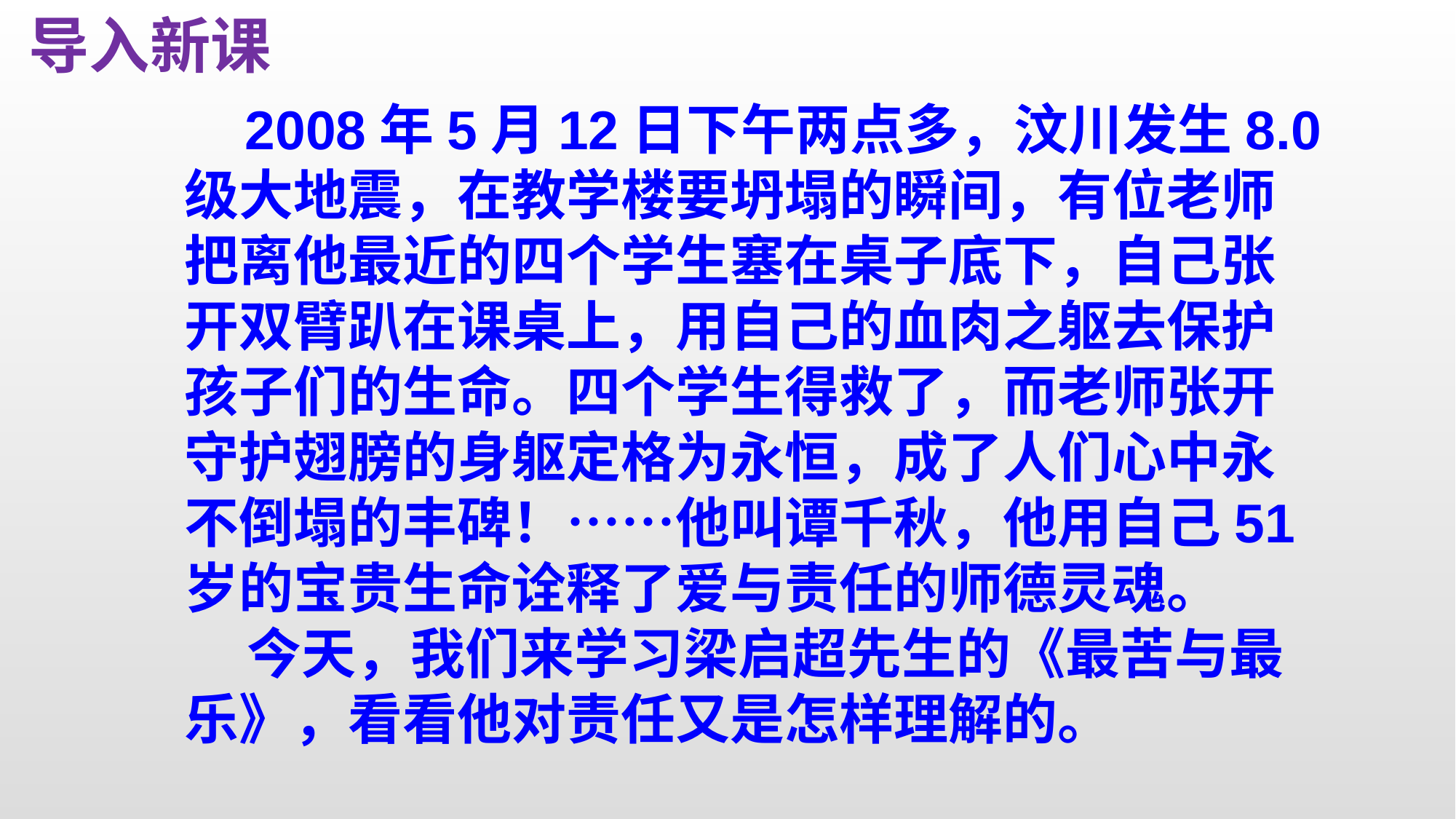

导入新课
    2008年5月12日下午两点多，汶川发生8.0级大地震，在教学楼要坍塌的瞬间，有位老师把离他最近的四个学生塞在桌子底下，自己张开双臂趴在课桌上，用自己的血肉之躯去保护孩子们的生命。四个学生得救了，而老师张开守护翅膀的身躯定格为永恒，成了人们心中永不倒塌的丰碑！……他叫谭千秋，他用自己51岁的宝贵生命诠释了爱与责任的师德灵魂。
    今天，我们来学习梁启超先生的《最苦与最乐》，看看他对责任又是怎样理解的。